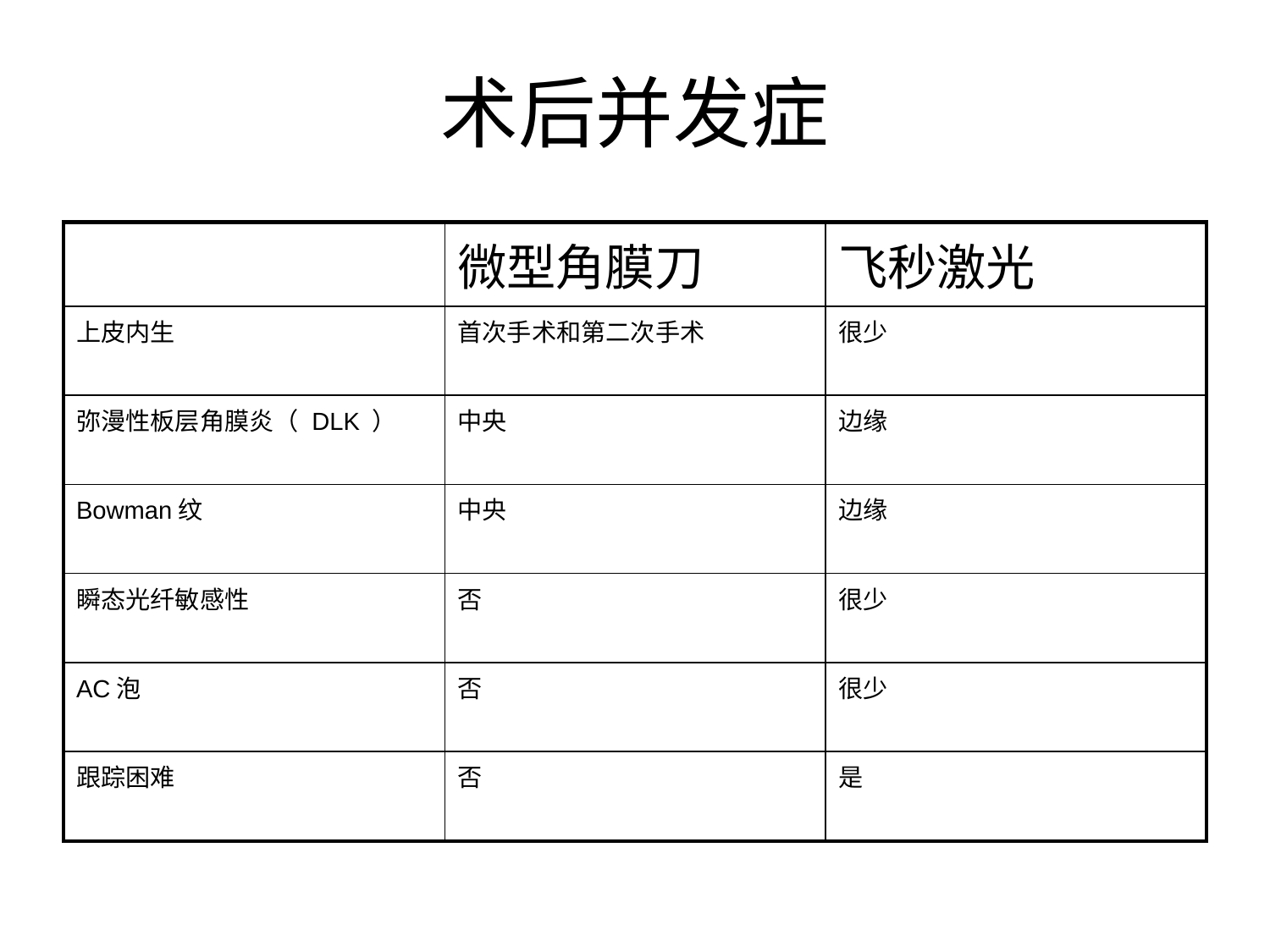

# 术后并发症
|  | 微型角膜刀 | 飞秒激光 |
| --- | --- | --- |
| 上皮内生 | 首次手术和第二次手术 | 很少 |
| 弥漫性板层角膜炎（ DLK ） | 中央 | 边缘 |
| Bowman纹 | 中央 | 边缘 |
| 瞬态光纤敏感性 | 否 | 很少 |
| AC泡 | 否 | 很少 |
| 跟踪困难 | 否 | 是 |